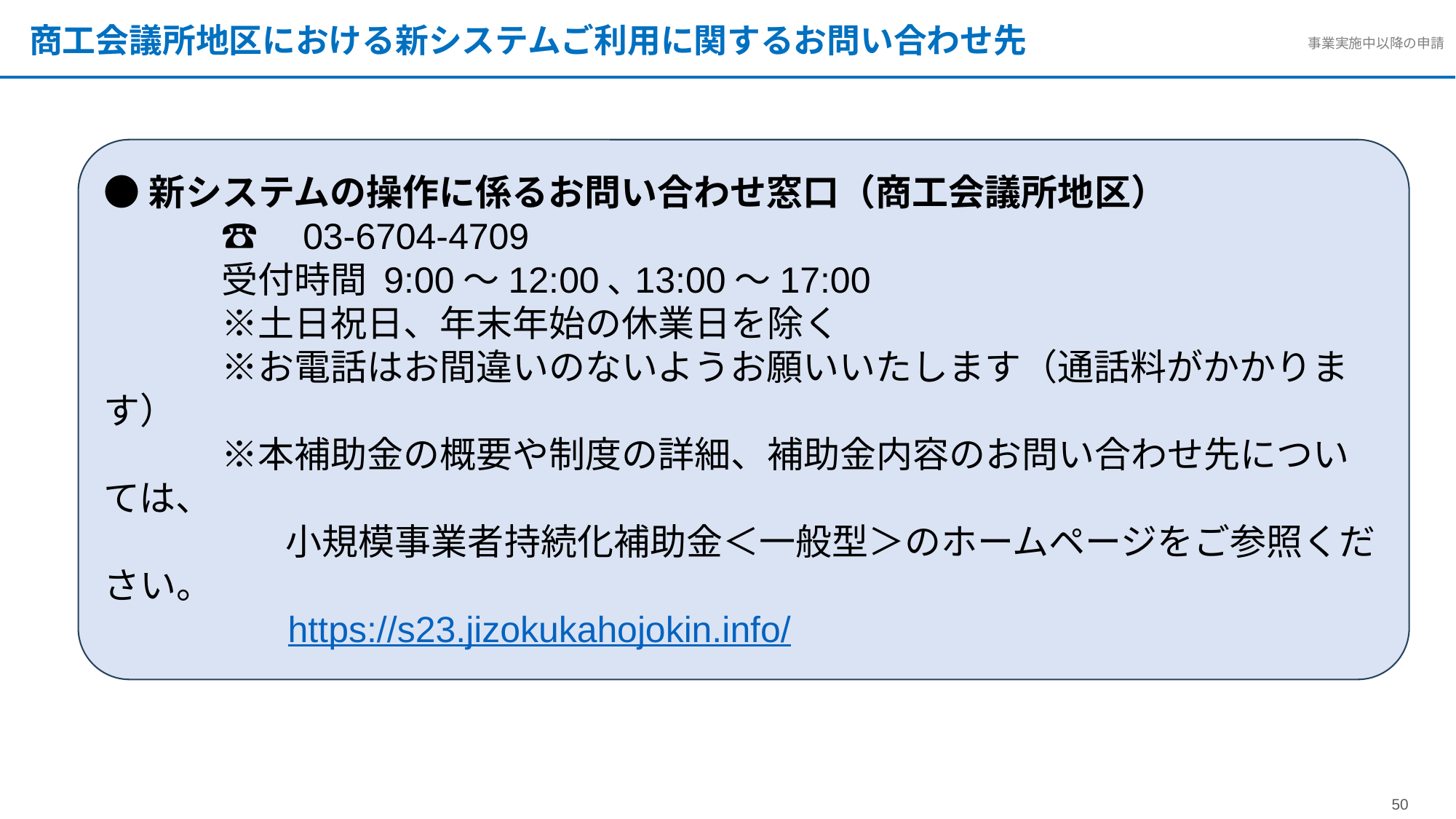

商工会議所地区における新システムご利用に関するお問い合わせ先
●新システムの操作に係るお問い合わせ窓口（商工会議所地区）
　　　 ☎　03-6704-4709
　　　 受付時間 9:00～12:00､13:00～17:00
　　　 ※土日祝日、年末年始の休業日を除く
　　　 ※お電話はお間違いのないようお願いいたします（通話料がかかります）
　　　 ※本補助金の概要や制度の詳細、補助金内容のお問い合わせ先については、
　　　　　小規模事業者持続化補助金＜一般型＞のホームページをご参照ください。
  　　　     https://s23.jizokukahojokin.info/